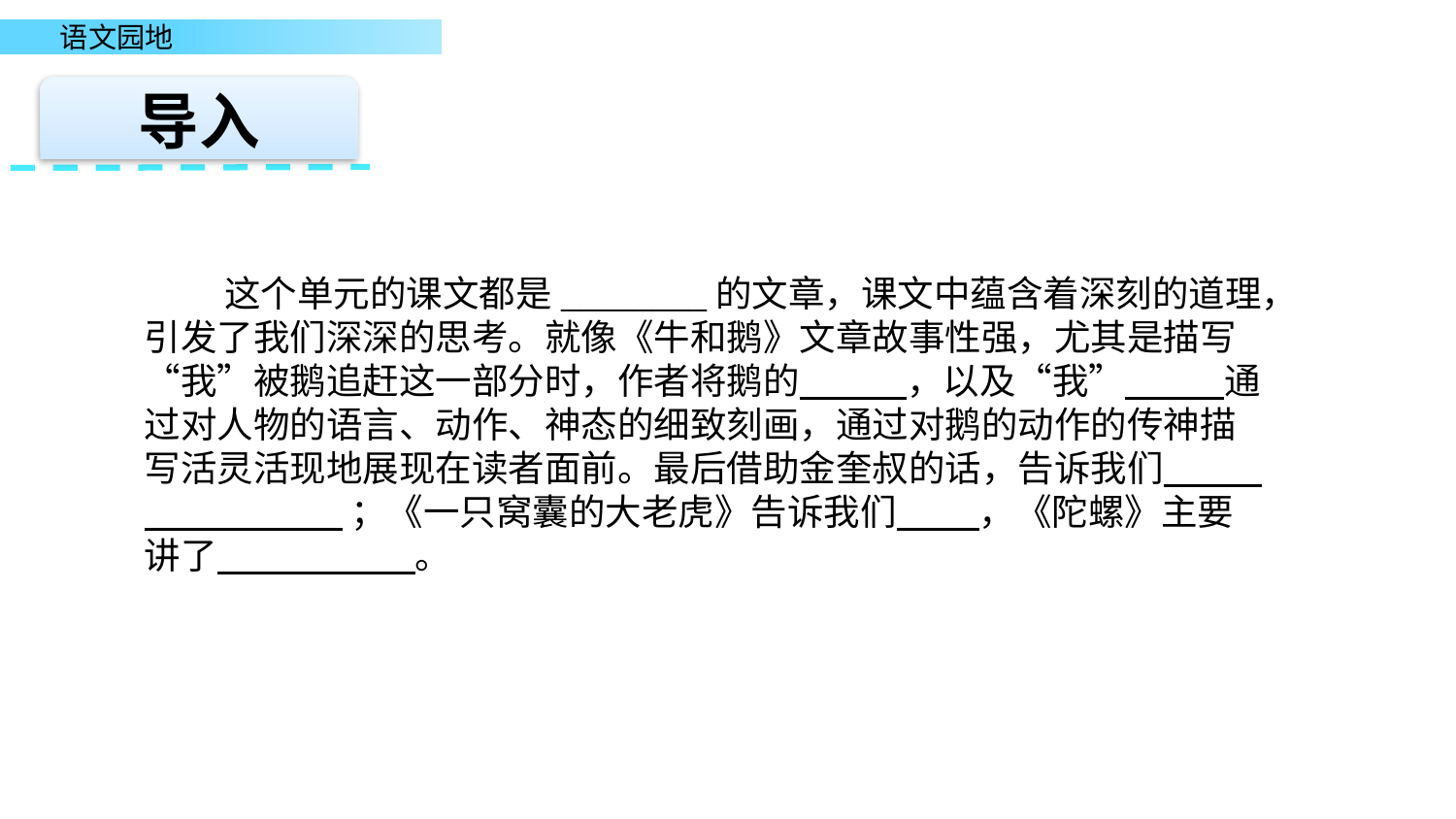

导入
   这个单元的课文都是________的文章，课文中蕴含着深刻的道理，引发了我们深深的思考。就像《牛和鹅》文章故事性强，尤其是描写“我”被鹅追赶这一部分时，作者将鹅的             ，以及“我”            通过对人物的语言、动作、神态的细致刻画，通过对鹅的动作的传神描写活灵活现地展现在读者面前。最后借助金奎叔的话，告诉我们                                      ；《一只窝囊的大老虎》告诉我们          ，《陀螺》主要讲了                        。